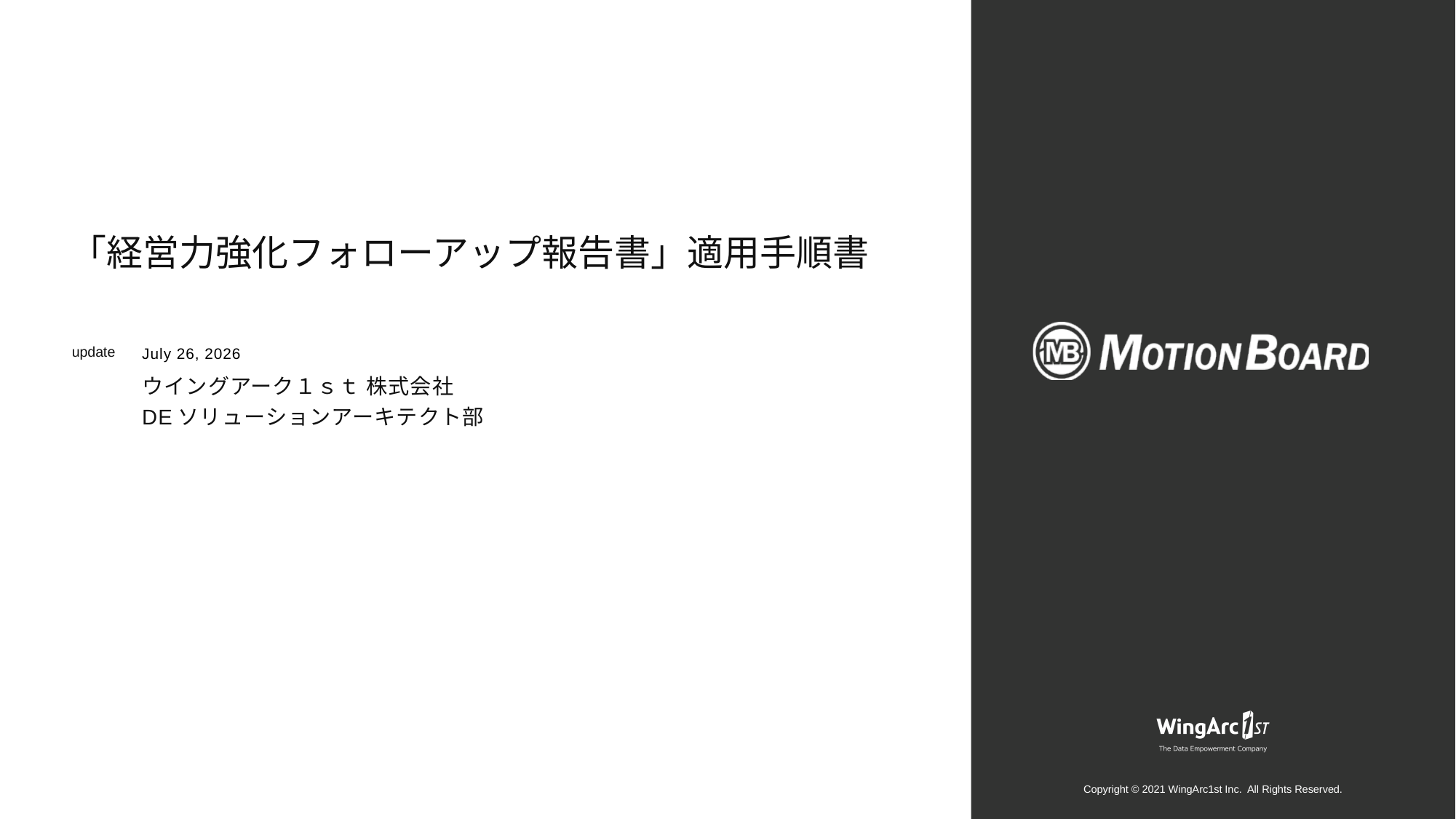

「経営力強化フォローアップ報告書」適用手順書
July 26, 2026
ウイングアーク１ｓｔ 株式会社
DEソリューションアーキテクト部
Copyright © 2021 WingArc1st Inc.  All Rights Reserved.